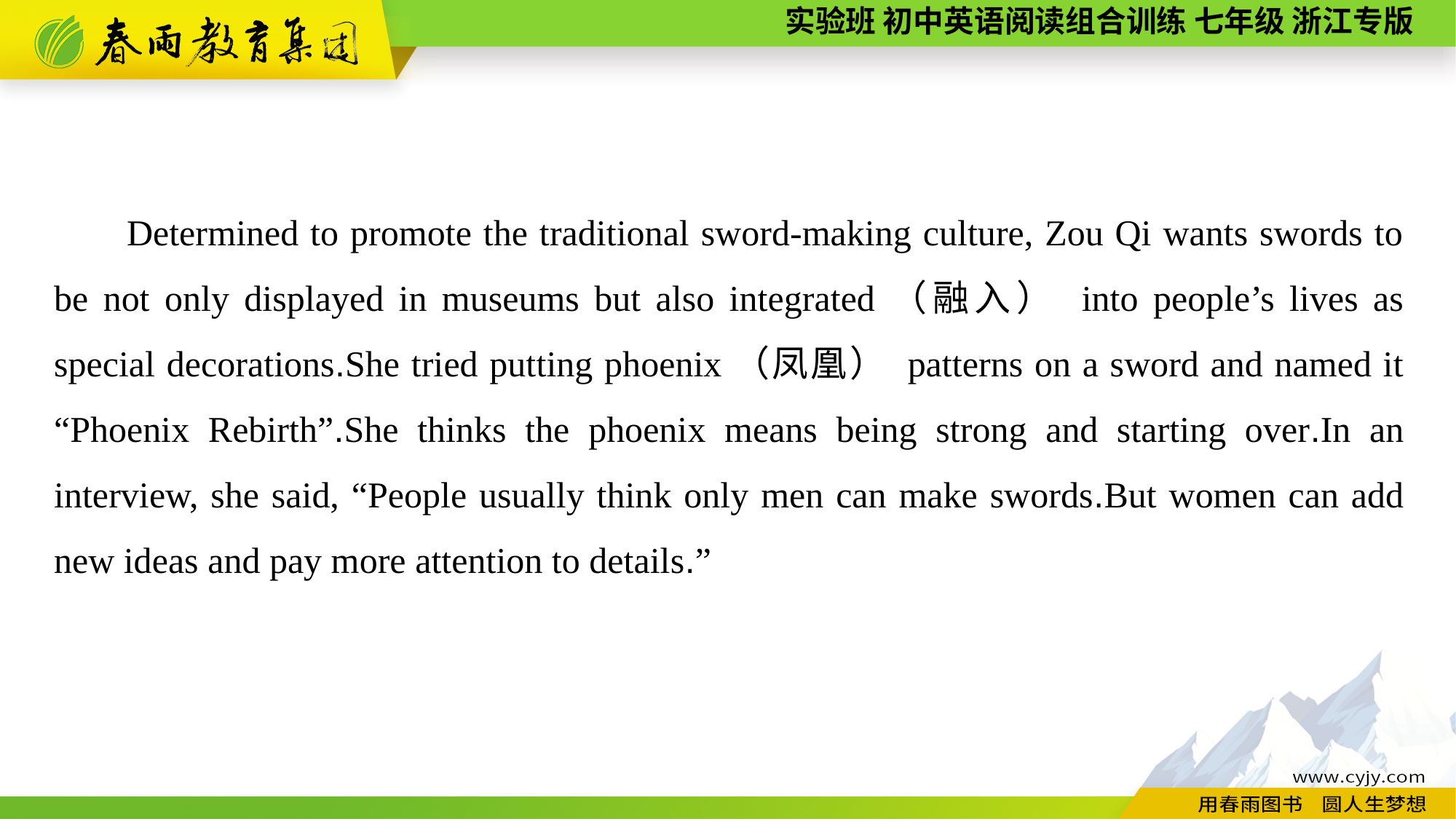

Determined to promote the traditional sword-making culture, Zou Qi wants swords to be not only displayed in museums but also integrated（融入） into people’s lives as special decorations.She tried putting phoenix（凤凰） patterns on a sword and named it “Phoenix Rebirth”.She thinks the phoenix means being strong and starting over.In an interview, she said, “People usually think only men can make swords.But women can add new ideas and pay more attention to details.”